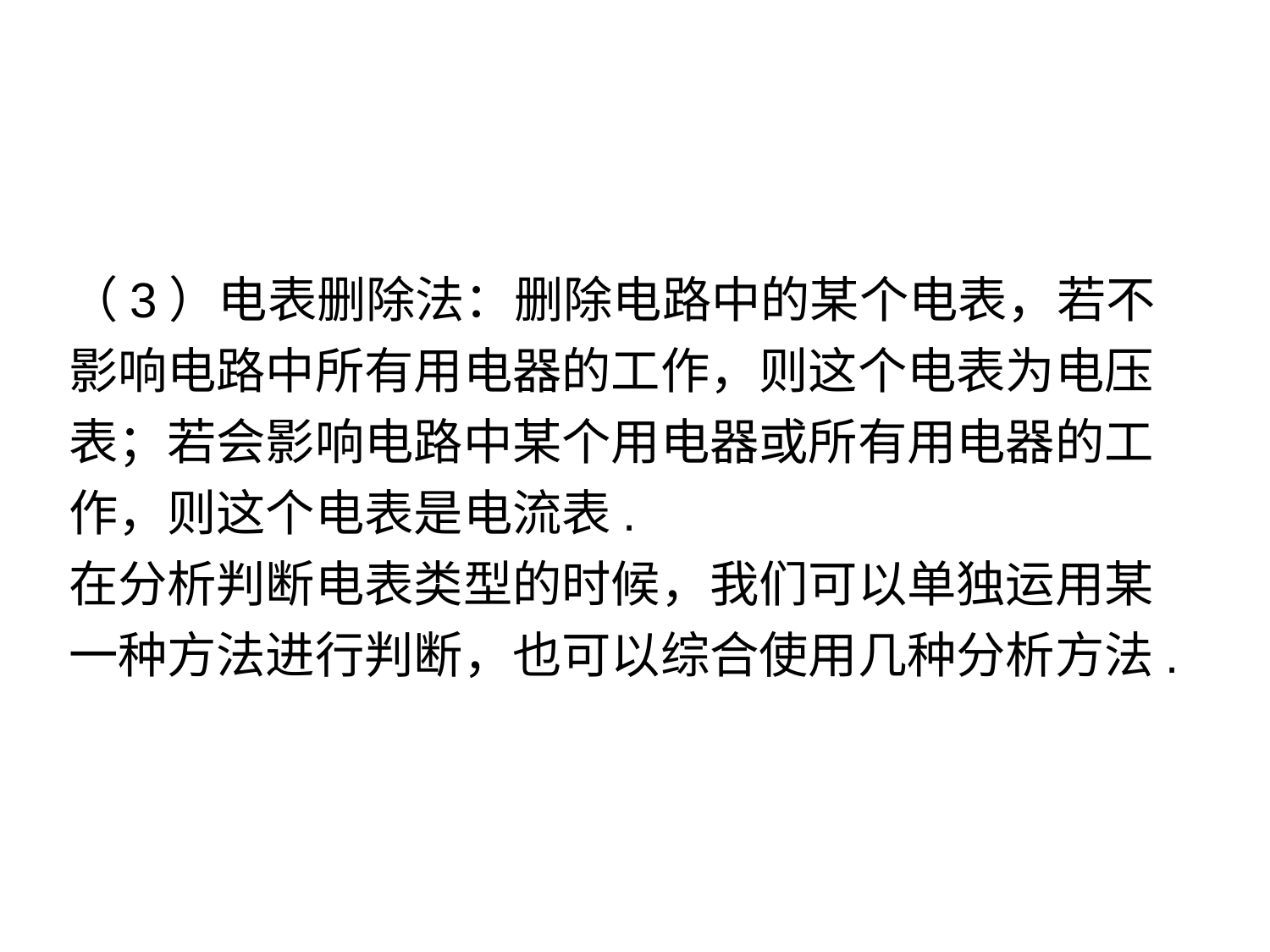

（3）电表删除法：删除电路中的某个电表，若不影响电路中所有用电器的工作，则这个电表为电压表；若会影响电路中某个用电器或所有用电器的工作，则这个电表是电流表.
在分析判断电表类型的时候，我们可以单独运用某一种方法进行判断，也可以综合使用几种分析方法.